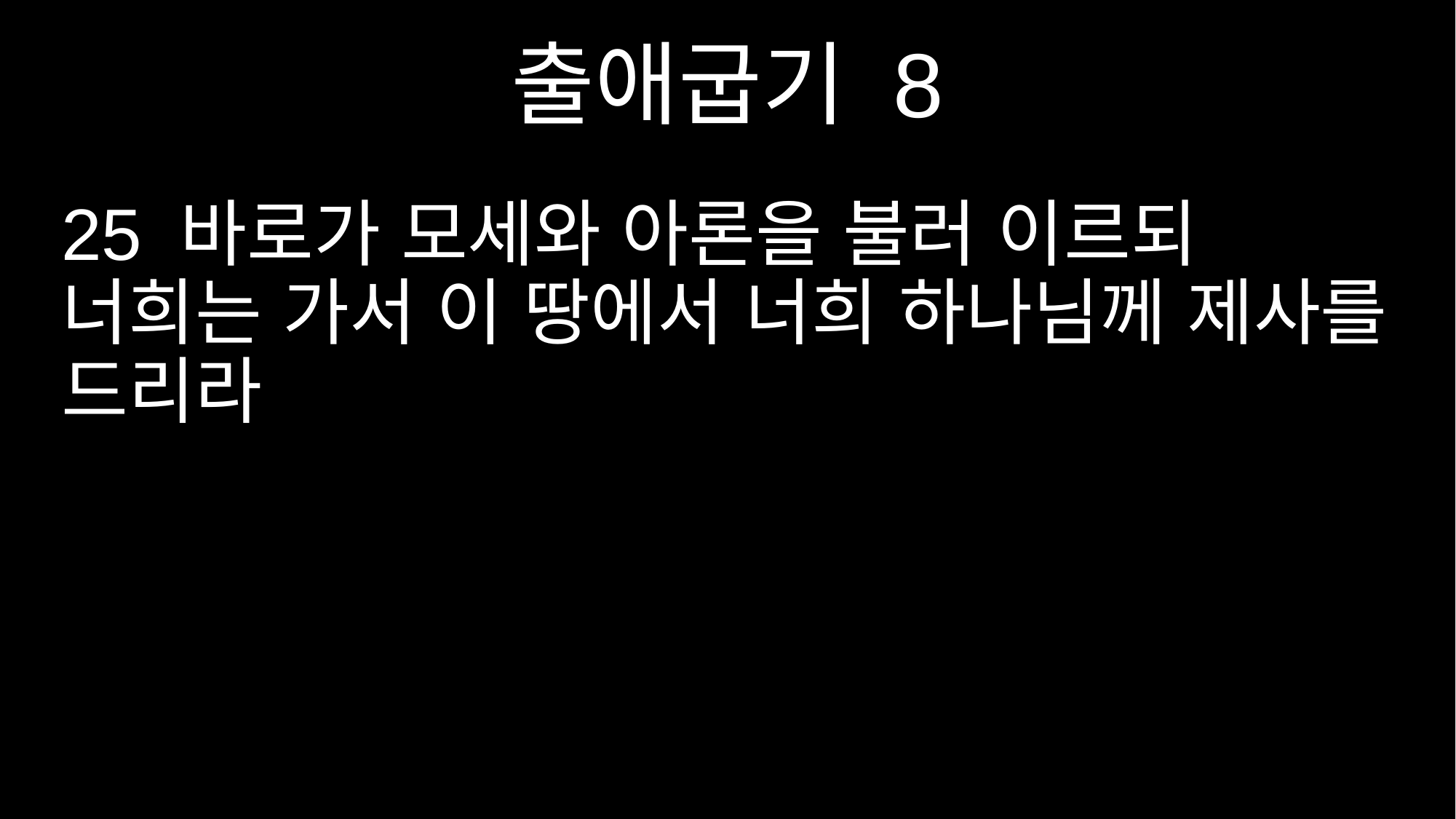

출애굽기 8
25 바로가 모세와 아론을 불러 이르되 너희는 가서 이 땅에서 너희 하나님께 제사를 드리라